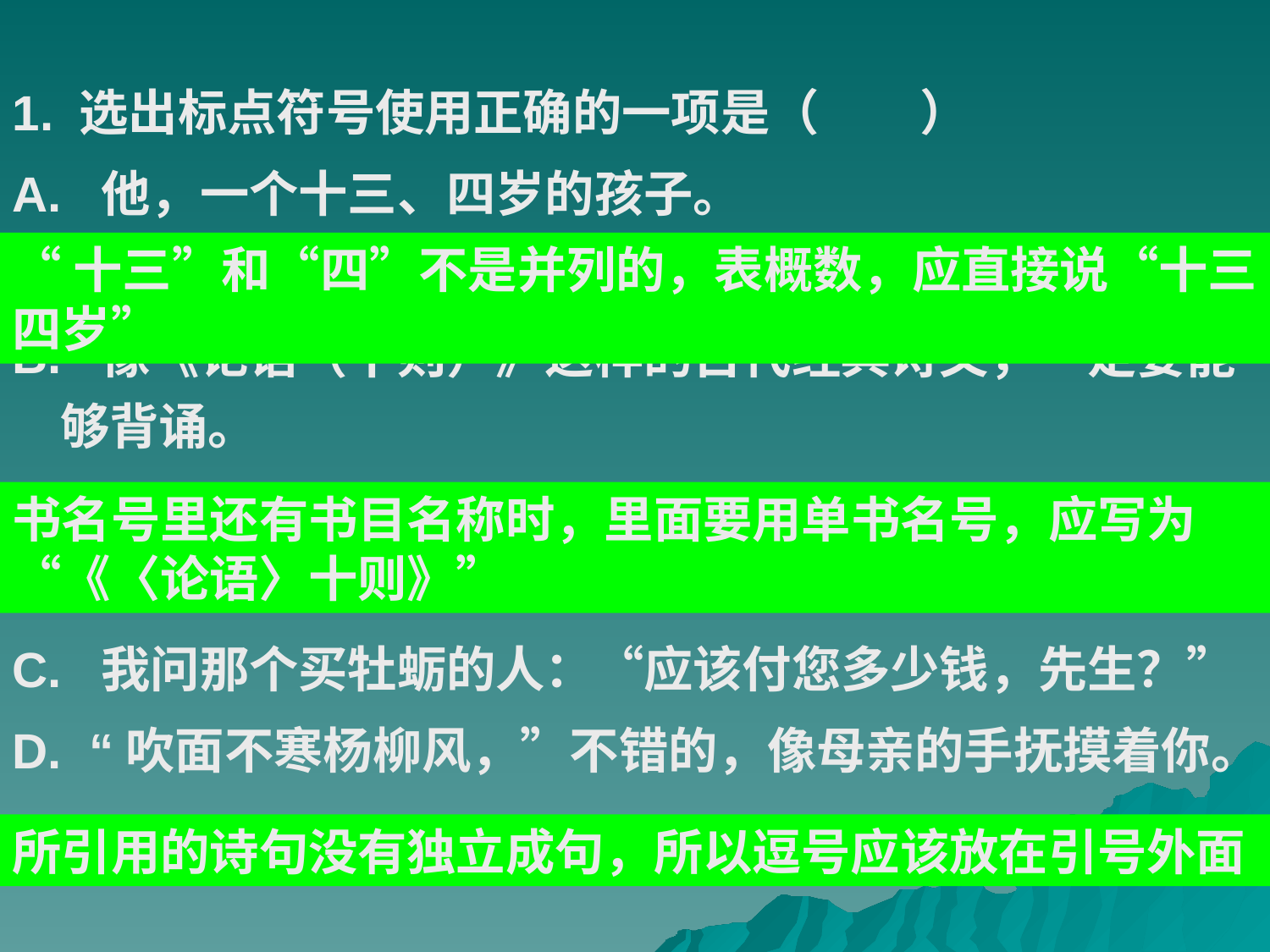

1. 选出标点符号使用正确的一项是（         ）
A.  他，一个十三、四岁的孩子。

B.  像《论语（十则）》这样的古代经典诗文，一定要能够背诵。

C.  我问那个买牡蛎的人：“应该付您多少钱，先生？”
D.  “吹面不寒杨柳风，”不错的，像母亲的手抚摸着你。
“十三”和“四”不是并列的，表概数，应直接说“十三四岁”
书名号里还有书目名称时，里面要用单书名号，应写为“《〈论语〉十则》”
所引用的诗句没有独立成句，所以逗号应该放在引号外面